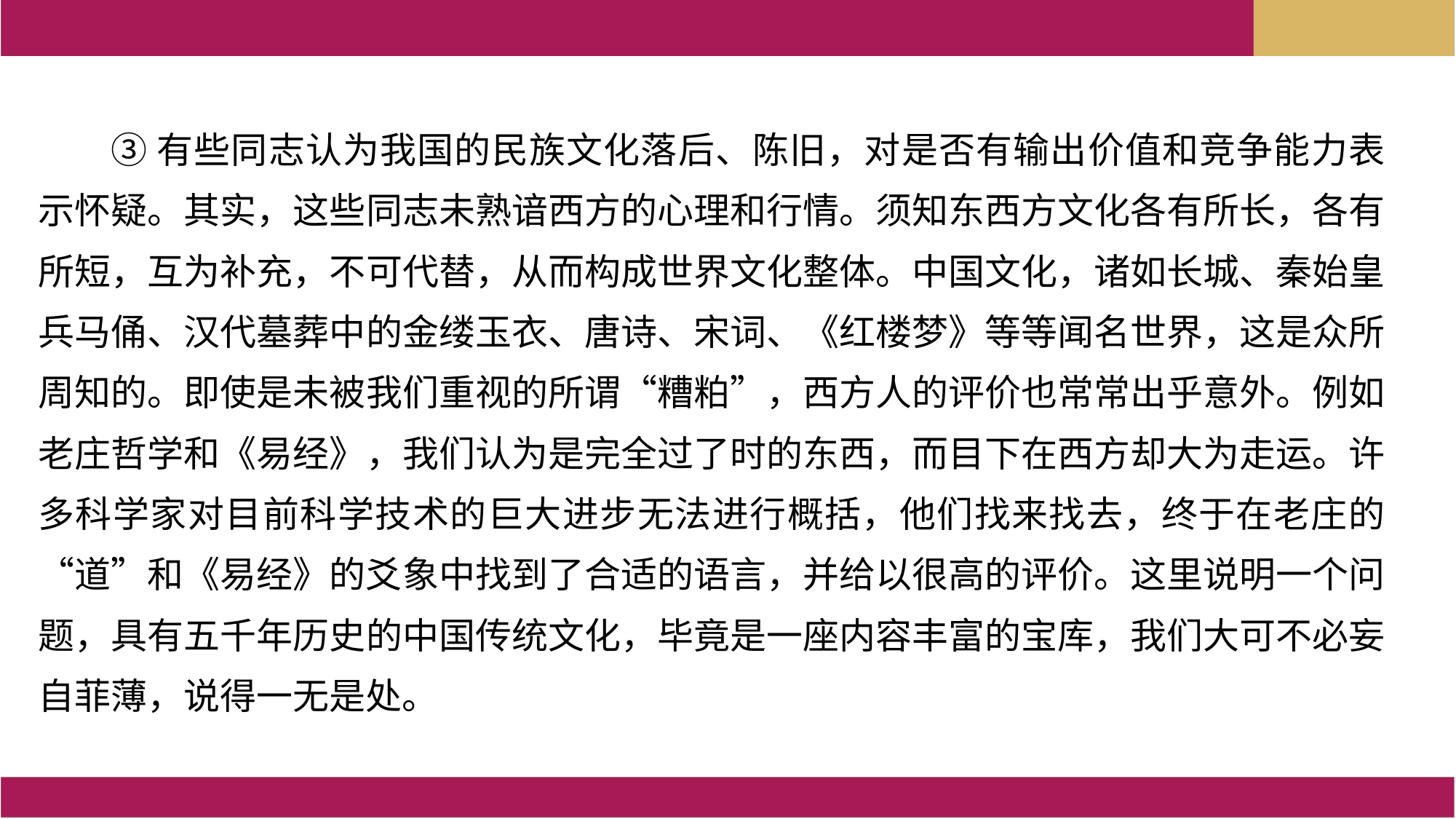

③有些同志认为我国的民族文化落后、陈旧，对是否有输出价值和竞争能力表示怀疑。其实，这些同志未熟谙西方的心理和行情。须知东西方文化各有所长，各有所短，互为补充，不可代替，从而构成世界文化整体。中国文化，诸如长城、秦始皇兵马俑、汉代墓葬中的金缕玉衣、唐诗、宋词、《红楼梦》等等闻名世界，这是众所周知的。即使是未被我们重视的所谓“糟粕”，西方人的评价也常常出乎意外。例如老庄哲学和《易经》，我们认为是完全过了时的东西，而目下在西方却大为走运。许多科学家对目前科学技术的巨大进步无法进行概括，他们找来找去，终于在老庄的“道”和《易经》的爻象中找到了合适的语言，并给以很高的评价。这里说明一个问题，具有五千年历史的中国传统文化，毕竟是一座内容丰富的宝库，我们大可不必妄自菲薄，说得一无是处。